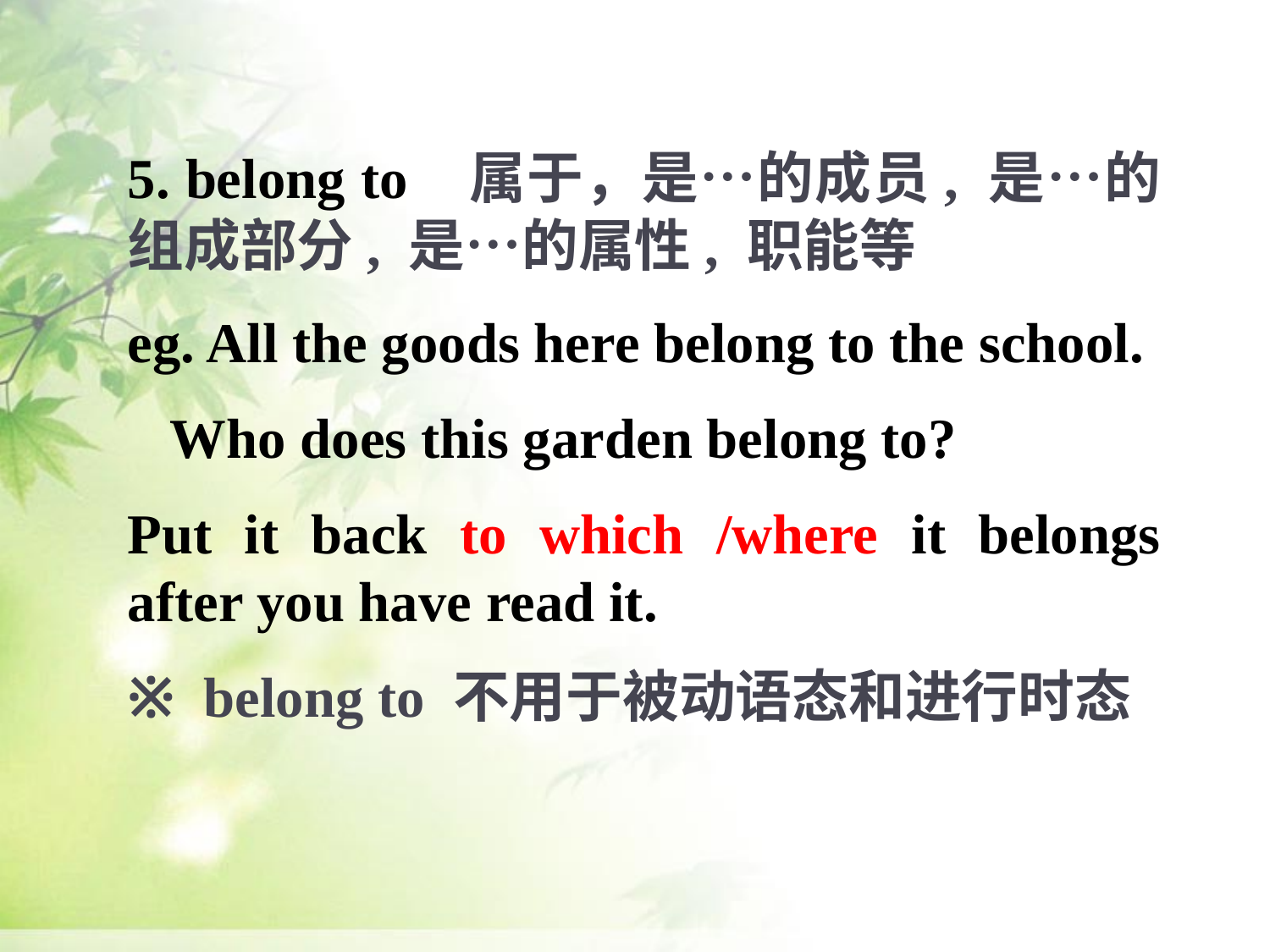

5. belong to   属于，是…的成员, 是…的组成部分, 是…的属性, 职能等
eg. All the goods here belong to the school.
   Who does this garden belong to?
Put it back to which /where it belongs after you have read it.
※  belong to 不用于被动语态和进行时态